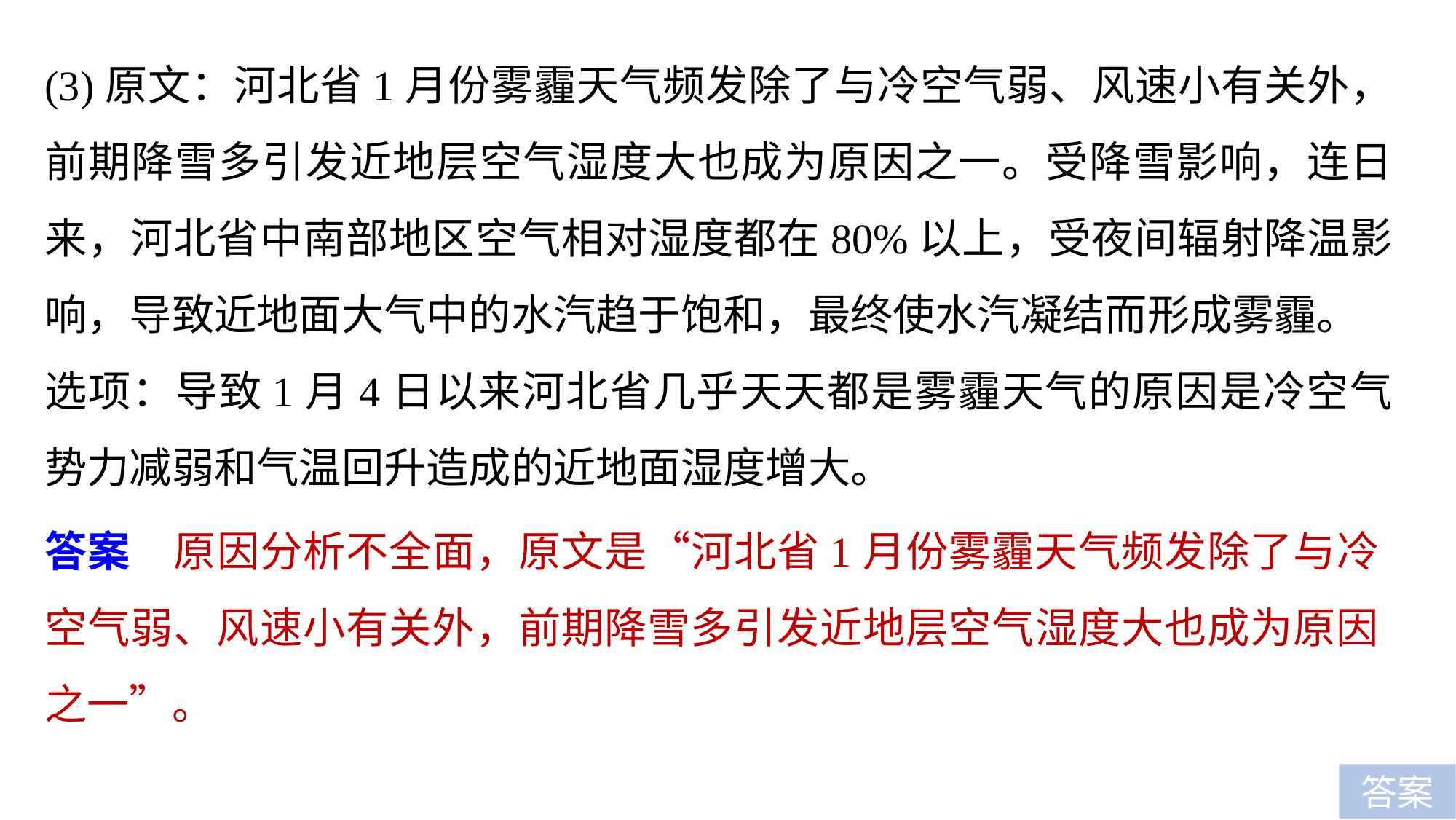

(3)原文：河北省1月份雾霾天气频发除了与冷空气弱、风速小有关外，前期降雪多引发近地层空气湿度大也成为原因之一。受降雪影响，连日来，河北省中南部地区空气相对湿度都在80%以上，受夜间辐射降温影响，导致近地面大气中的水汽趋于饱和，最终使水汽凝结而形成雾霾。
选项：导致1月4日以来河北省几乎天天都是雾霾天气的原因是冷空气势力减弱和气温回升造成的近地面湿度增大。
答案　原因分析不全面，原文是“河北省1月份雾霾天气频发除了与冷空气弱、风速小有关外，前期降雪多引发近地层空气湿度大也成为原因之一”。
答案